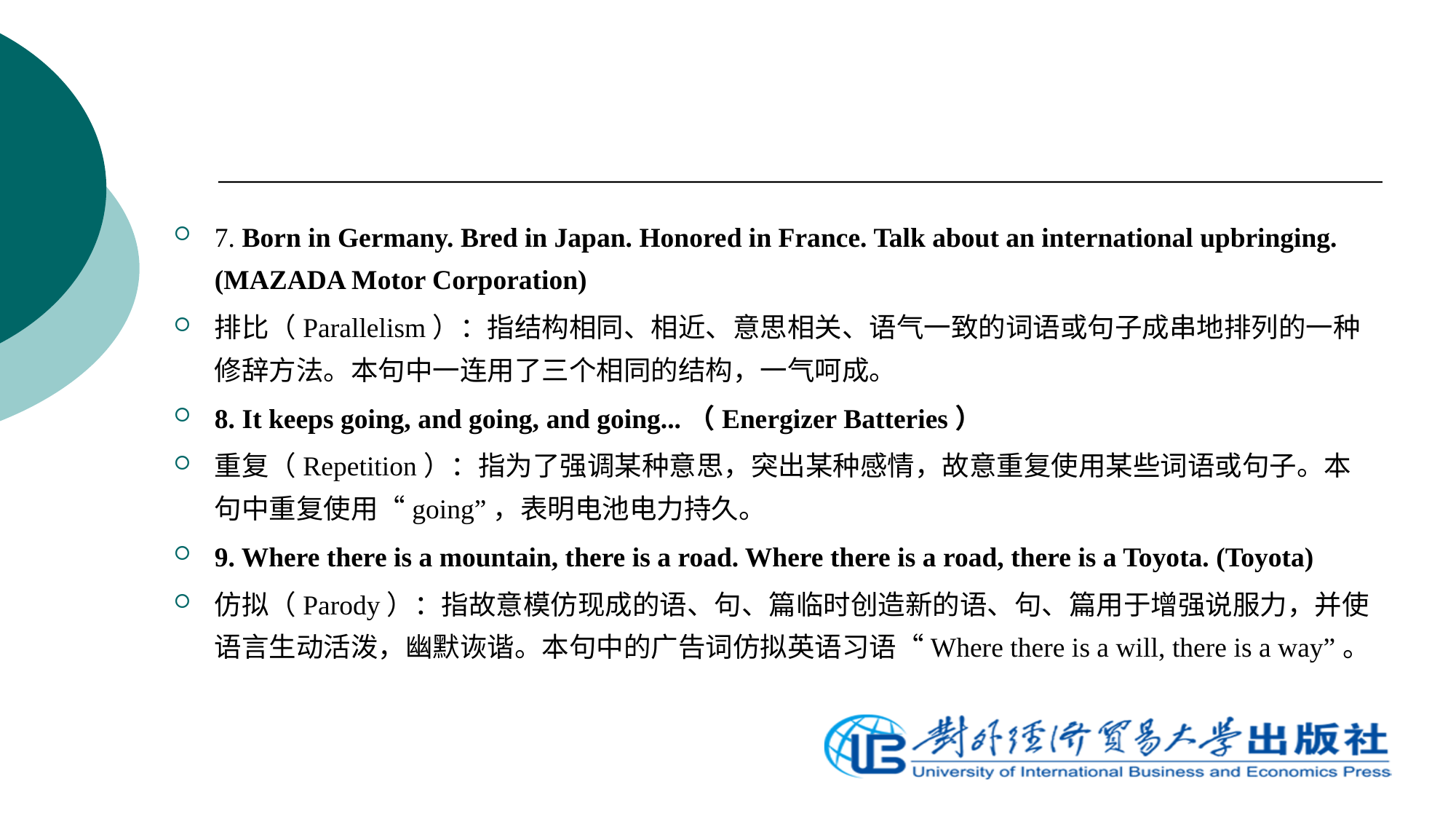

7. Born in Germany. Bred in Japan. Honored in France. Talk about an international upbringing. (MAZADA Motor Corporation)
排比（Parallelism）：指结构相同、相近、意思相关、语气一致的词语或句子成串地排列的一种修辞方法。本句中一连用了三个相同的结构，一气呵成。
8. It keeps going, and going, and going...（Energizer Batteries）
重复（Repetition）：指为了强调某种意思，突出某种感情，故意重复使用某些词语或句子。本句中重复使用“going”，表明电池电力持久。
9. Where there is a mountain, there is a road. Where there is a road, there is a Toyota. (Toyota)
仿拟（Parody）：指故意模仿现成的语、句、篇临时创造新的语、句、篇用于增强说服力，并使语言生动活泼，幽默诙谐。本句中的广告词仿拟英语习语“Where there is a will, there is a way”。